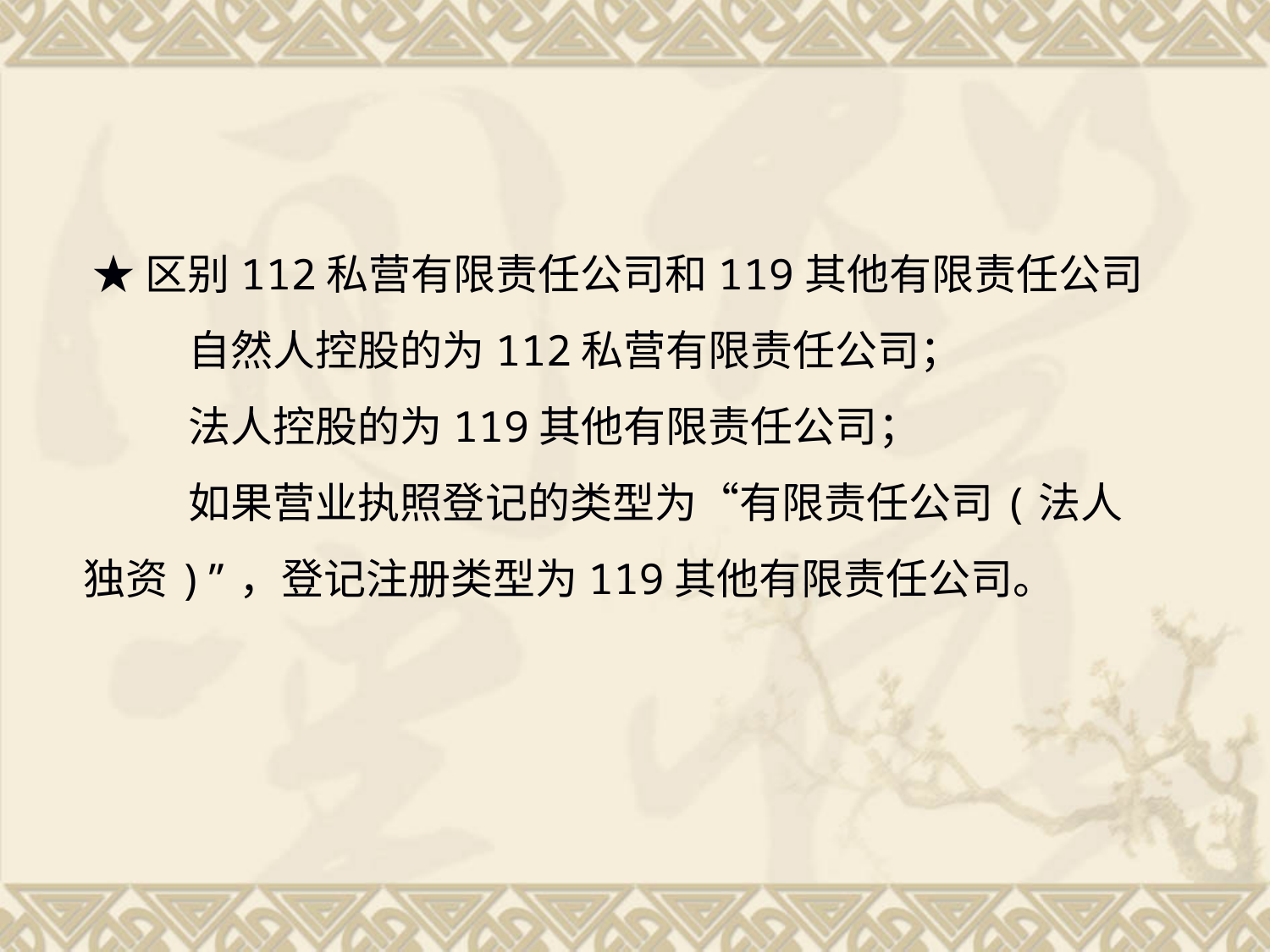

★区别112私营有限责任公司和119其他有限责任公司
    自然人控股的为112私营有限责任公司；
    法人控股的为119其他有限责任公司；
    如果营业执照登记的类型为“有限责任公司(法人独资)”，登记注册类型为119其他有限责任公司。